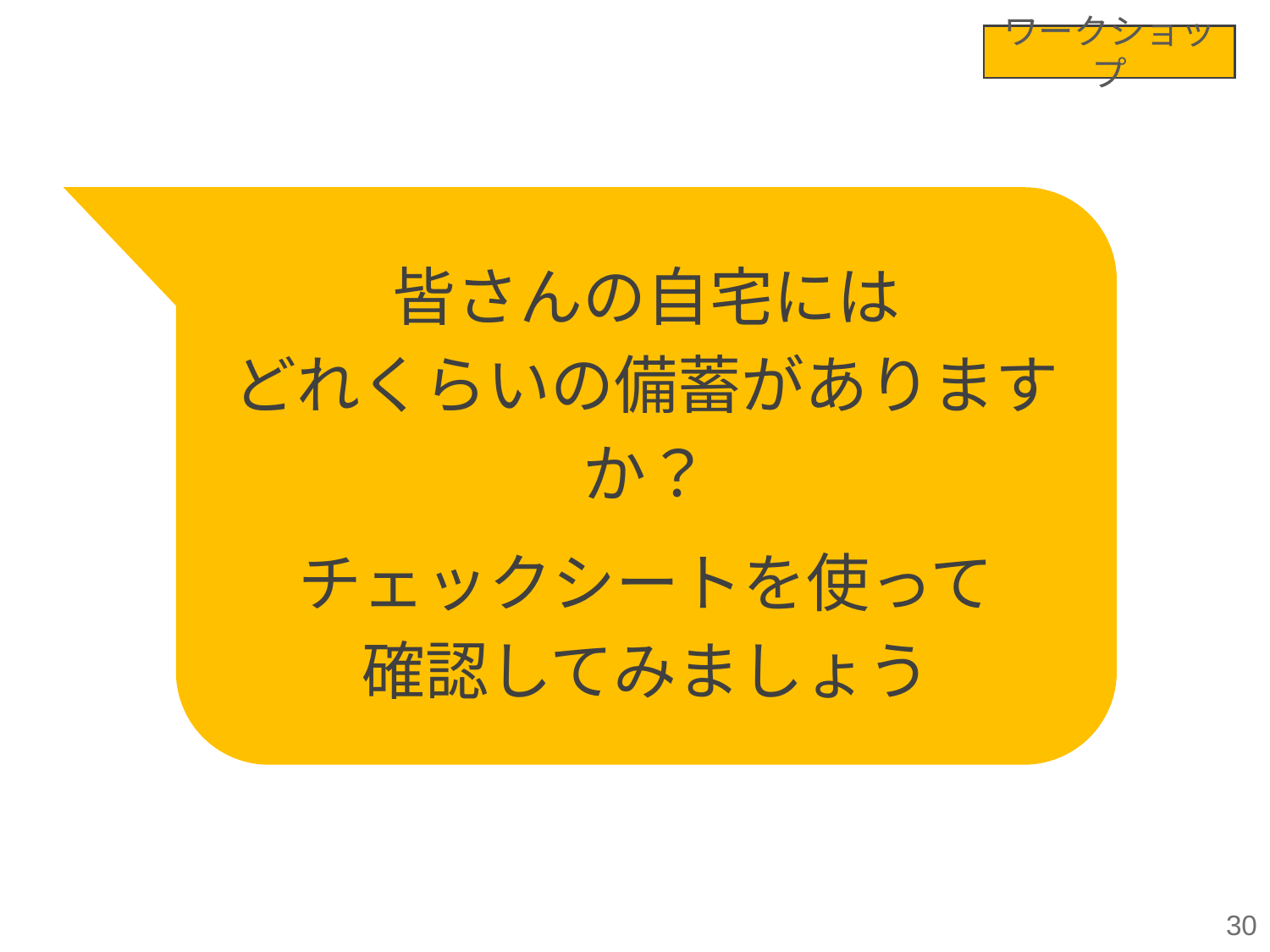

ワークショップ

皆さんの自宅には
どれくらいの備蓄がありますか？
チェックシートを使って
確認してみましょう
30